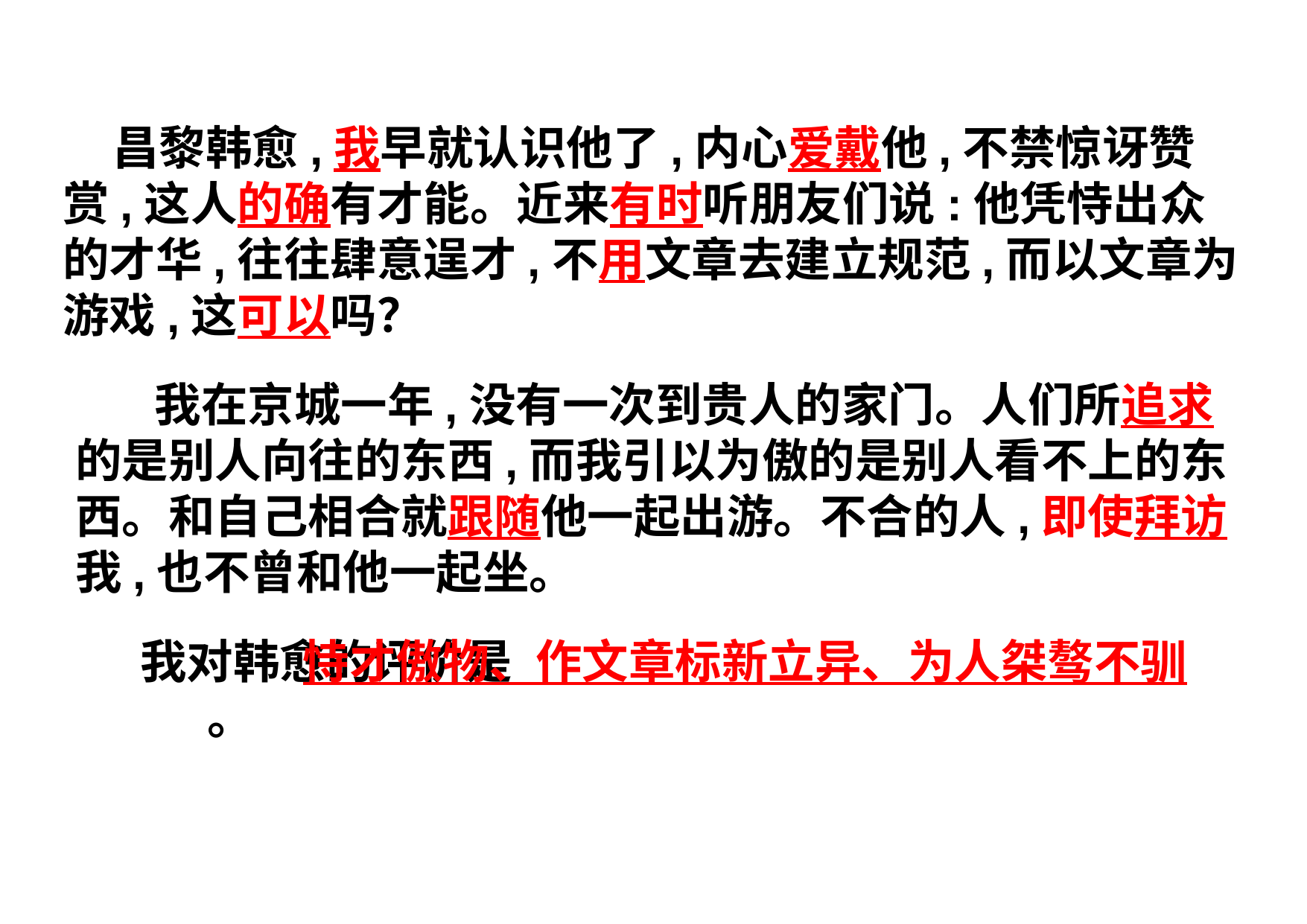

昌黎韩愈,我早就认识他了,内心爱戴他,不禁惊讶赞赏,这人的确有才能。近来有时听朋友们说:他凭恃出众的才华,往往肆意逞才,不用文章去建立规范,而以文章为游戏,这可以吗？
       我在京城一年,没有一次到贵人的家门。人们所追求的是别人向往的东西,而我引以为傲的是别人看不上的东西。和自己相合就跟随他一起出游。不合的人,即使拜访我,也不曾和他一起坐。
                      恃才傲物、作文章标新立异、为人桀骜不驯
    我对韩愈的评价是
          。